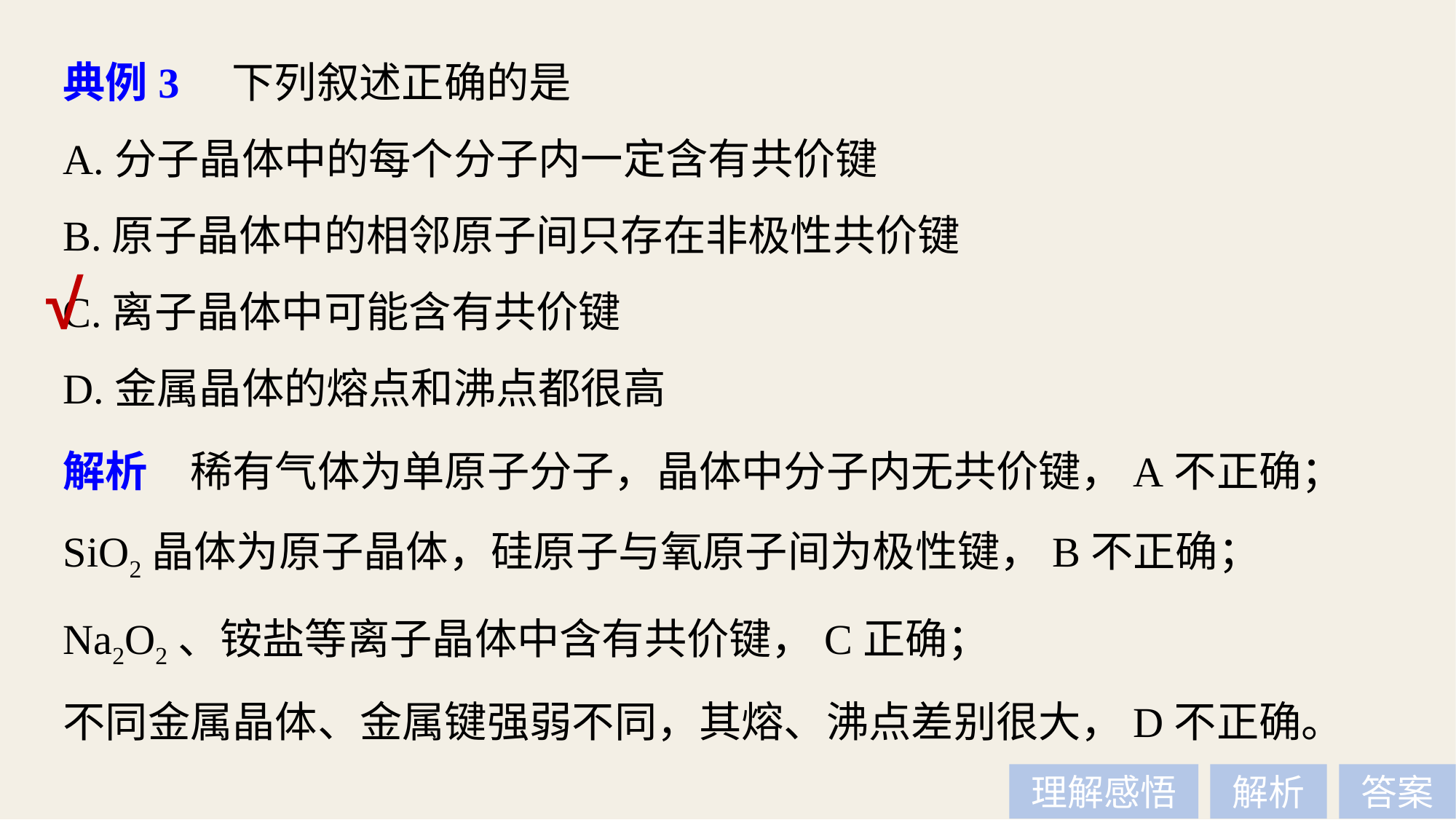

典例3　下列叙述正确的是
A.分子晶体中的每个分子内一定含有共价键
B.原子晶体中的相邻原子间只存在非极性共价键
C.离子晶体中可能含有共价键
D.金属晶体的熔点和沸点都很高
√
解析　稀有气体为单原子分子，晶体中分子内无共价键，A不正确；
SiO2晶体为原子晶体，硅原子与氧原子间为极性键，B不正确；
Na2O2、铵盐等离子晶体中含有共价键，C正确；
不同金属晶体、金属键强弱不同，其熔、沸点差别很大，D不正确。
理解感悟
解析
答案